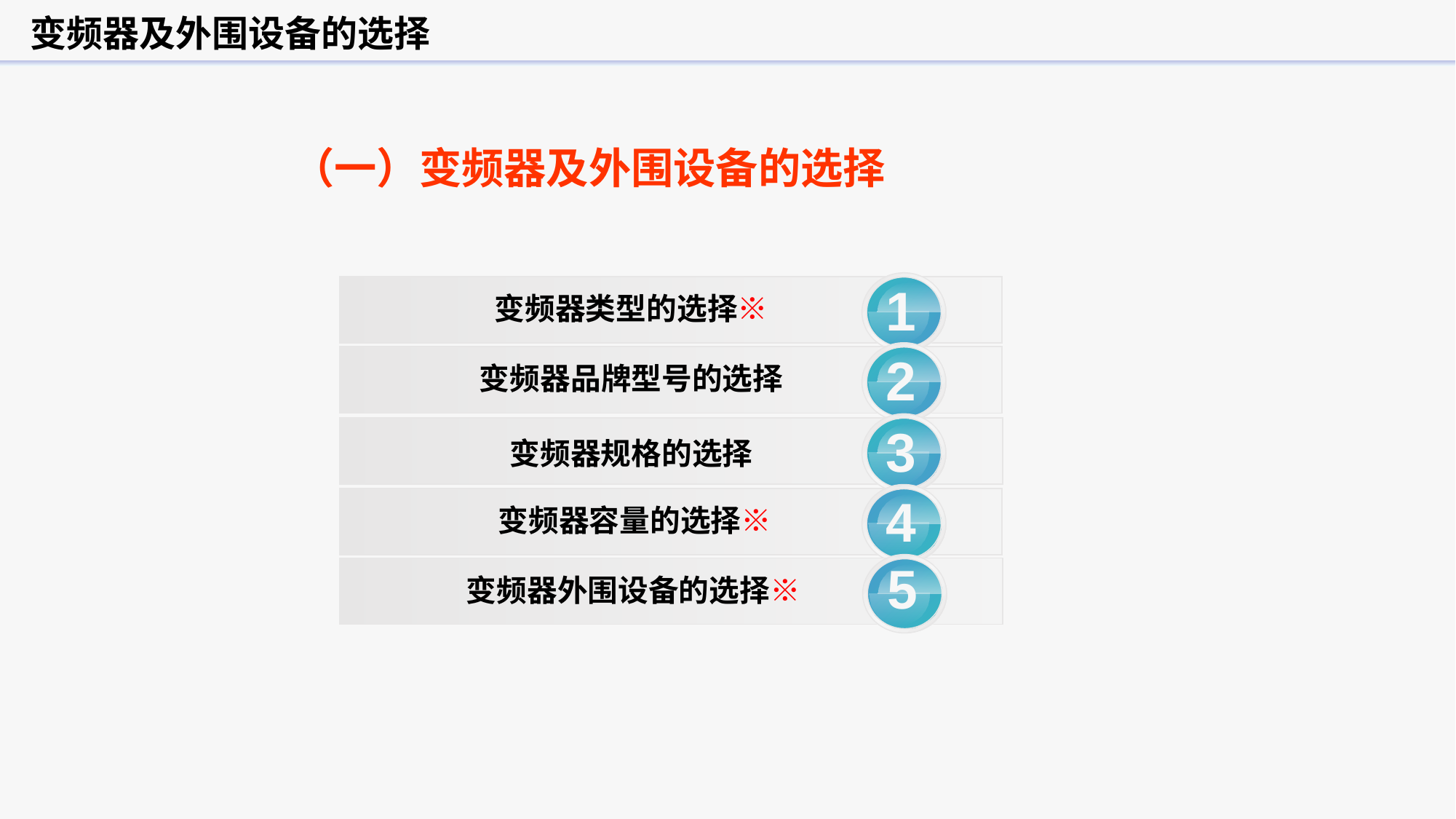

变频器及外围设备的选择

（一）变频器及外围设备的选择

变频器类型的选择※
1

变频器品牌型号的选择
2

3
变频器规格的选择

变频器容量的选择※
4
双击添加标题文字
4

5
变频器外围设备的选择※